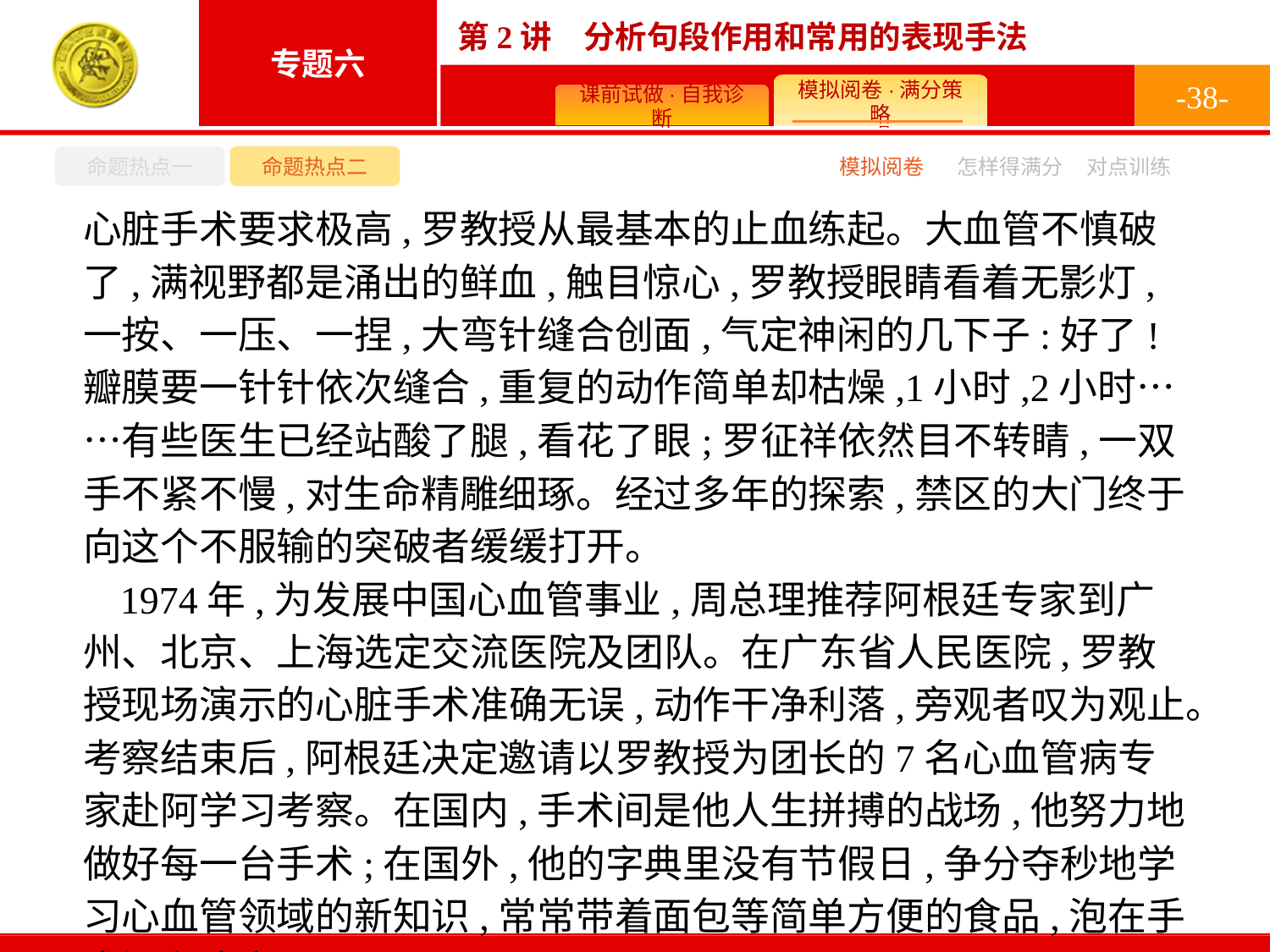

-38-
命题热点一
命题热点二
怎样得满分
模拟阅卷
对点训练
心脏手术要求极高,罗教授从最基本的止血练起。大血管不慎破了,满视野都是涌出的鲜血,触目惊心,罗教授眼睛看着无影灯,一按、一压、一捏,大弯针缝合创面,气定神闲的几下子:好了!瓣膜要一针针依次缝合,重复的动作简单却枯燥,1小时,2小时……有些医生已经站酸了腿,看花了眼;罗征祥依然目不转睛,一双手不紧不慢,对生命精雕细琢。经过多年的探索,禁区的大门终于向这个不服输的突破者缓缓打开。
1974年,为发展中国心血管事业,周总理推荐阿根廷专家到广州、北京、上海选定交流医院及团队。在广东省人民医院,罗教授现场演示的心脏手术准确无误,动作干净利落,旁观者叹为观止。考察结束后,阿根廷决定邀请以罗教授为团长的7名心血管病专家赴阿学习考察。在国内,手术间是他人生拼搏的战场,他努力地做好每一台手术;在国外,他的字典里没有节假日,争分夺秒地学习心血管领域的新知识,常常带着面包等简单方便的食品,泡在手术间和病房。